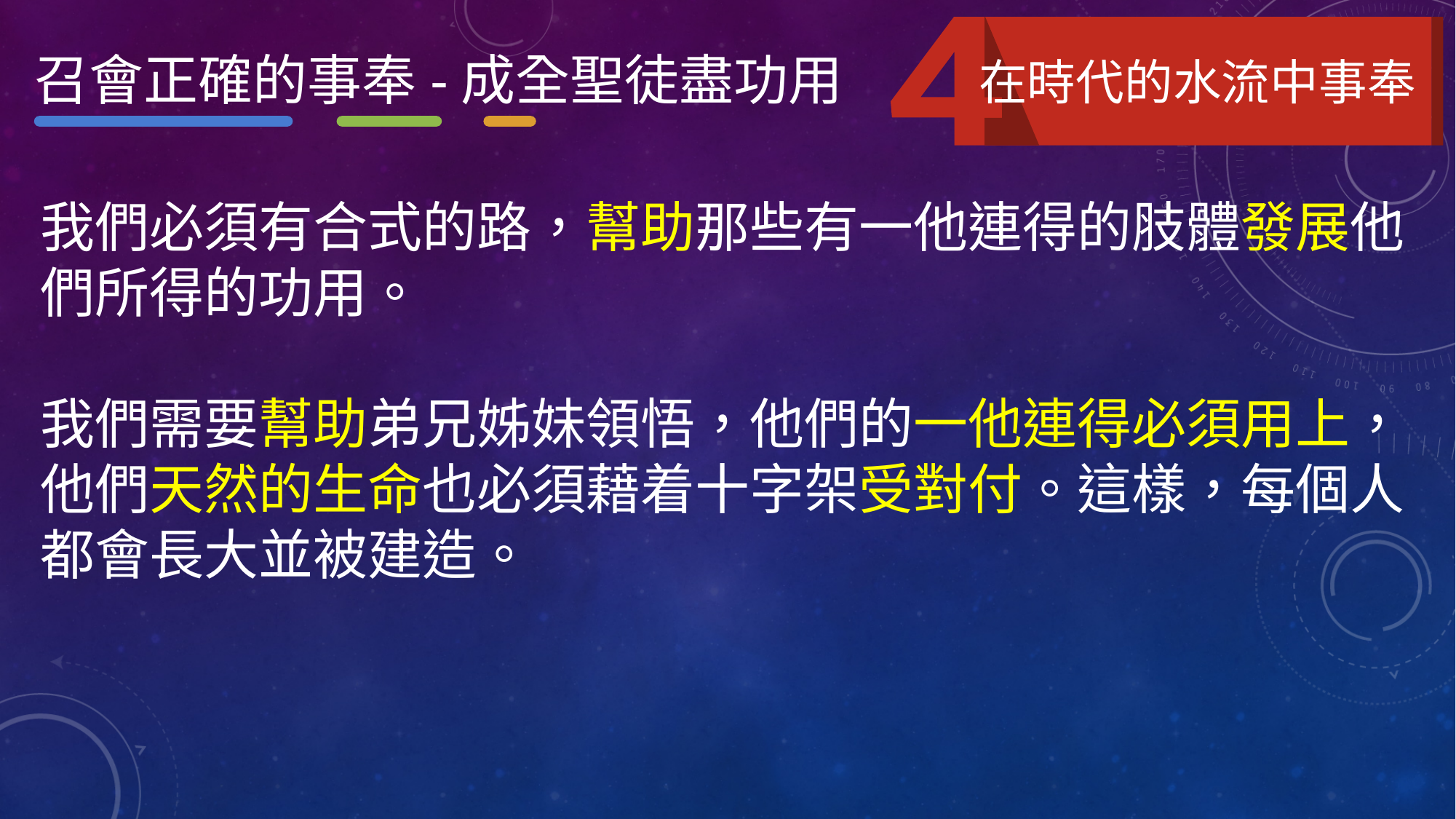

召會正確的事奉-成全聖徒盡功用

在時代的水流中事奉

我們必須有合式的路，幫助那些有一他連得的肢體發展他們所得的功用。

我們需要幫助弟兄姊妹領悟，他們的一他連得必須用上，他們天然的生命也必須藉着十字架受對付。這樣，每個人都會長大並被建造。